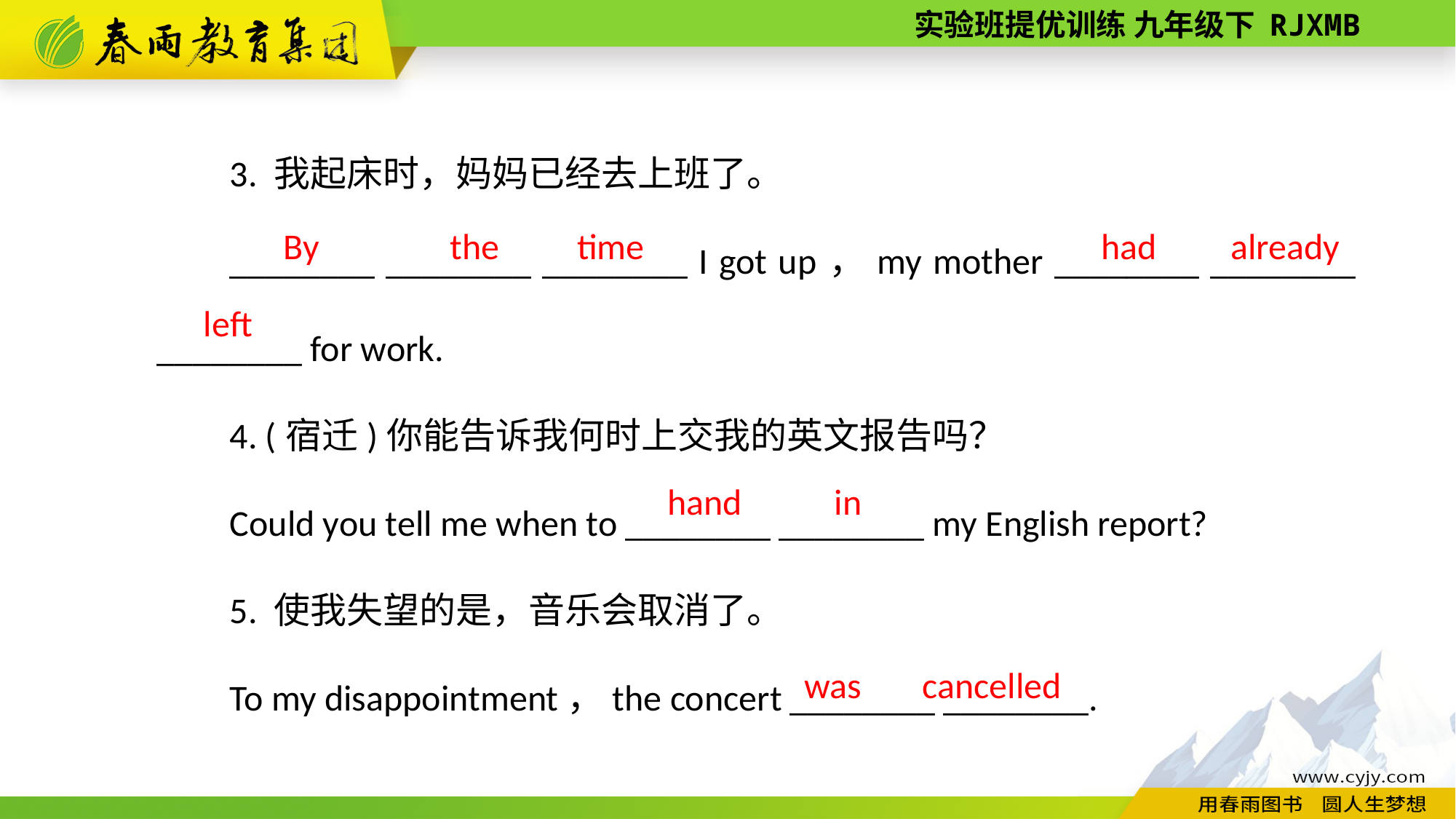

3. 我起床时，妈妈已经去上班了。
________ ________ ________ I got up，my mother ________ ________ ________ for work.
4. (宿迁)你能告诉我何时上交我的英文报告吗？
Could you tell me when to ________ ________ my English report?
5. 使我失望的是，音乐会取消了。
To my disappointment，the concert ________ ________.
had
already
time
 By
 the
left
hand
in
cancelled
was